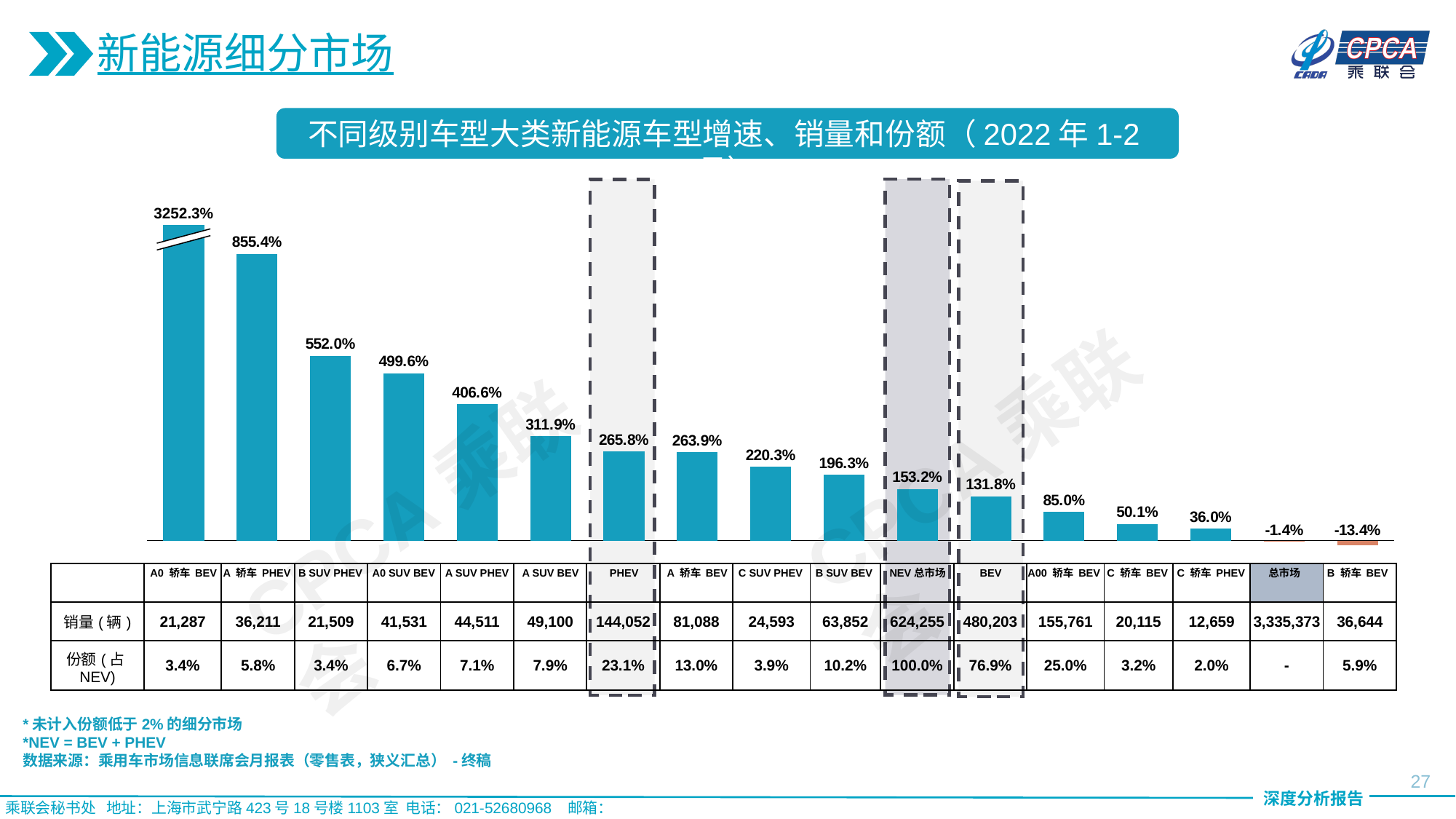

新能源细分市场

不同级别车型大类新能源车型增速、销量和份额（2022年1-2月）

3252.3%

### Chart

| Category |  |
|---|---|

CPCA乘联会
CPCA乘联会
|  |  |  |  |  |  |  |  |  |  |  |  |  |  |  |  |  |  |
| --- | --- | --- | --- | --- | --- | --- | --- | --- | --- | --- | --- | --- | --- | --- | --- | --- | --- |
| 销量(辆) | 21,287 | 36,211 | 21,509 | 41,531 | 44,511 | 49,100 | 144,052 | 81,088 | 24,593 | 63,852 | 624,255 | 480,203 | 155,761 | 20,115 | 12,659 | 3,335,373 | 36,644 |
| 份额(占NEV) | 3.4% | 5.8% | 3.4% | 6.7% | 7.1% | 7.9% | 23.1% | 13.0% | 3.9% | 10.2% | 100.0% | 76.9% | 25.0% | 3.2% | 2.0% | - | 5.9% |
A0 轿车 BEV
A 轿车 PHEV
B SUV PHEV
A0 SUV BEV
A SUV PHEV
A SUV BEV
PHEV
A 轿车 BEV
C SUV PHEV
B SUV BEV
NEV总市场
BEV
A00 轿车 BEV
C 轿车 BEV
C 轿车 PHEV
总市场
B 轿车 BEV
*未计入份额低于2%的细分市场
*NEV = BEV + PHEV
数据来源：乘用车市场信息联席会月报表（零售表，狭义汇总） -终稿
27